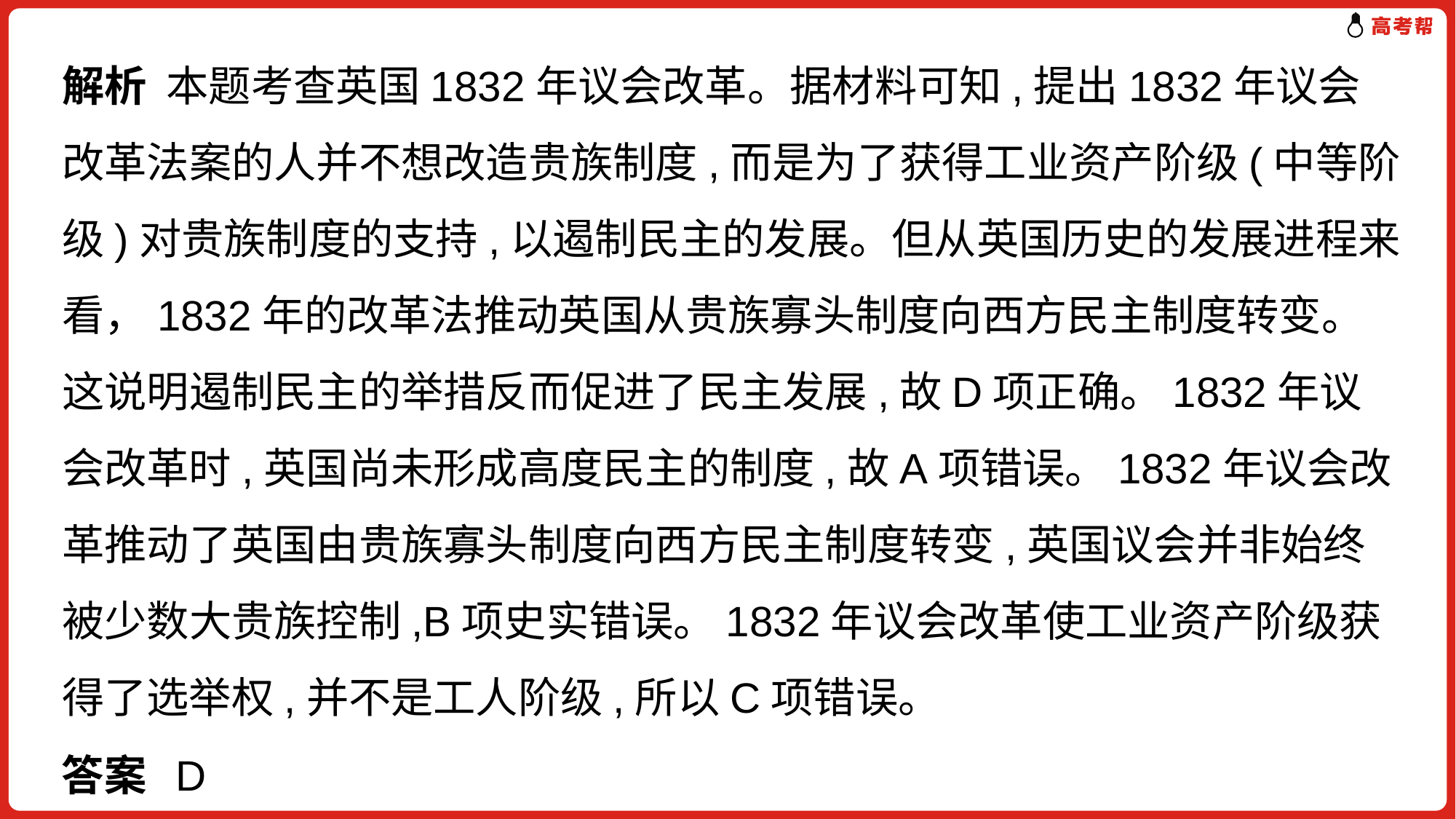

解析  本题考查英国1832年议会改革。据材料可知,提出1832年议会改革法案的人并不想改造贵族制度,而是为了获得工业资产阶级(中等阶级)对贵族制度的支持,以遏制民主的发展。但从英国历史的发展进程来看，1832年的改革法推动英国从贵族寡头制度向西方民主制度转变。这说明遏制民主的举措反而促进了民主发展,故D项正确。1832年议会改革时,英国尚未形成高度民主的制度,故A项错误。1832年议会改革推动了英国由贵族寡头制度向西方民主制度转变,英国议会并非始终被少数大贵族控制,B项史实错误。1832年议会改革使工业资产阶级获得了选举权,并不是工人阶级,所以C项错误。
答案  D